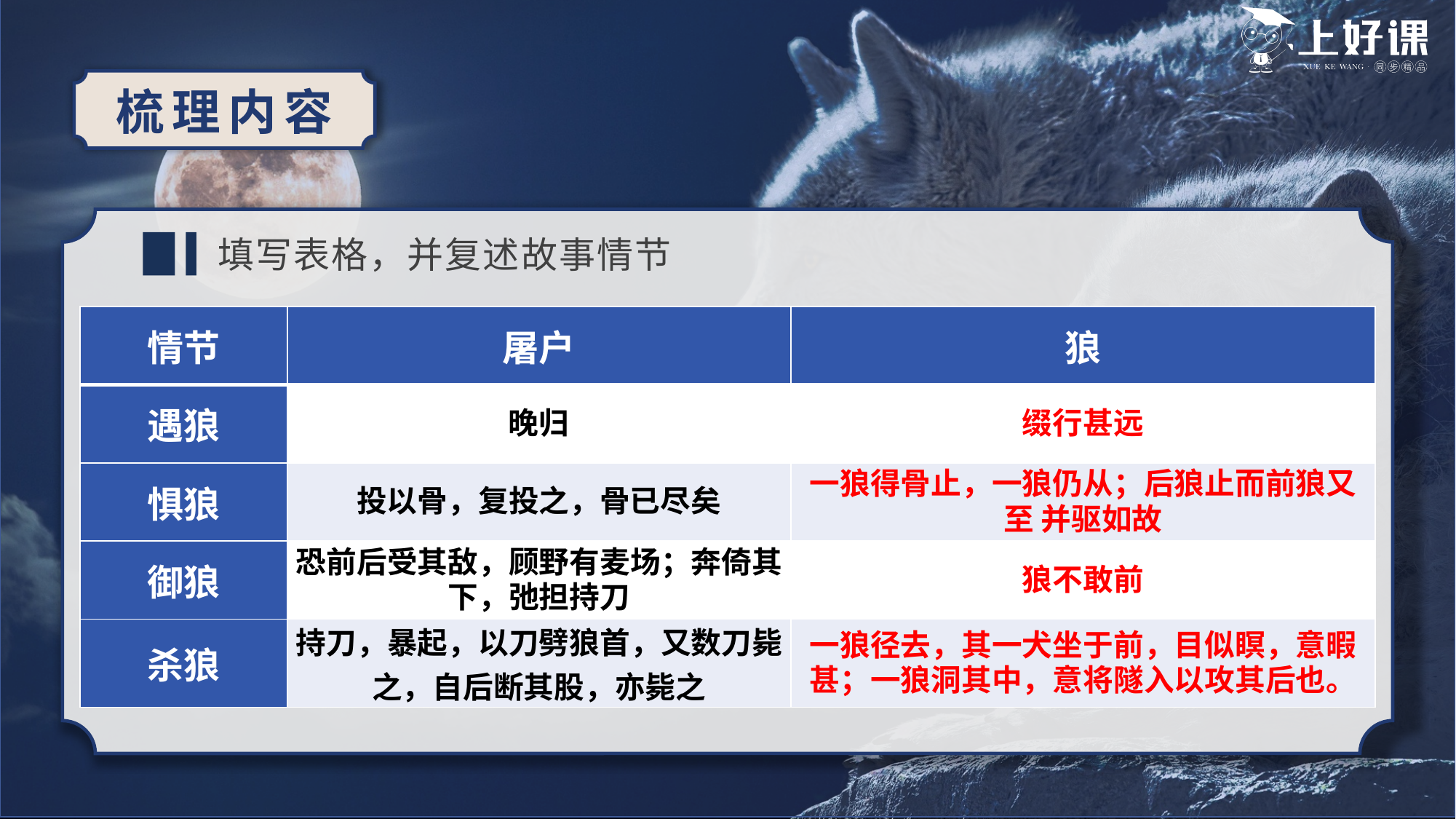

梳理内容
填写表格，并复述故事情节

| 情节 | 屠户 | 狼 |
| --- | --- | --- |
| 遇狼 | 晚归 | 缀行甚远 |
| 惧狼 | 投以骨，复投之，骨已尽矣 | 一狼得骨止，一狼仍从；后狼止而前狼又至 并驱如故 |
| 御狼 | 恐前后受其敌，顾野有麦场；奔倚其下，弛担持刀 | 狼不敢前 |
| 杀狼 | 持刀，暴起，以刀劈狼首，又数刀毙之，自后断其股，亦毙之 | 一狼径去，其一犬坐于前，目似瞑，意暇甚；一狼洞其中，意将隧入以攻其后也。 |